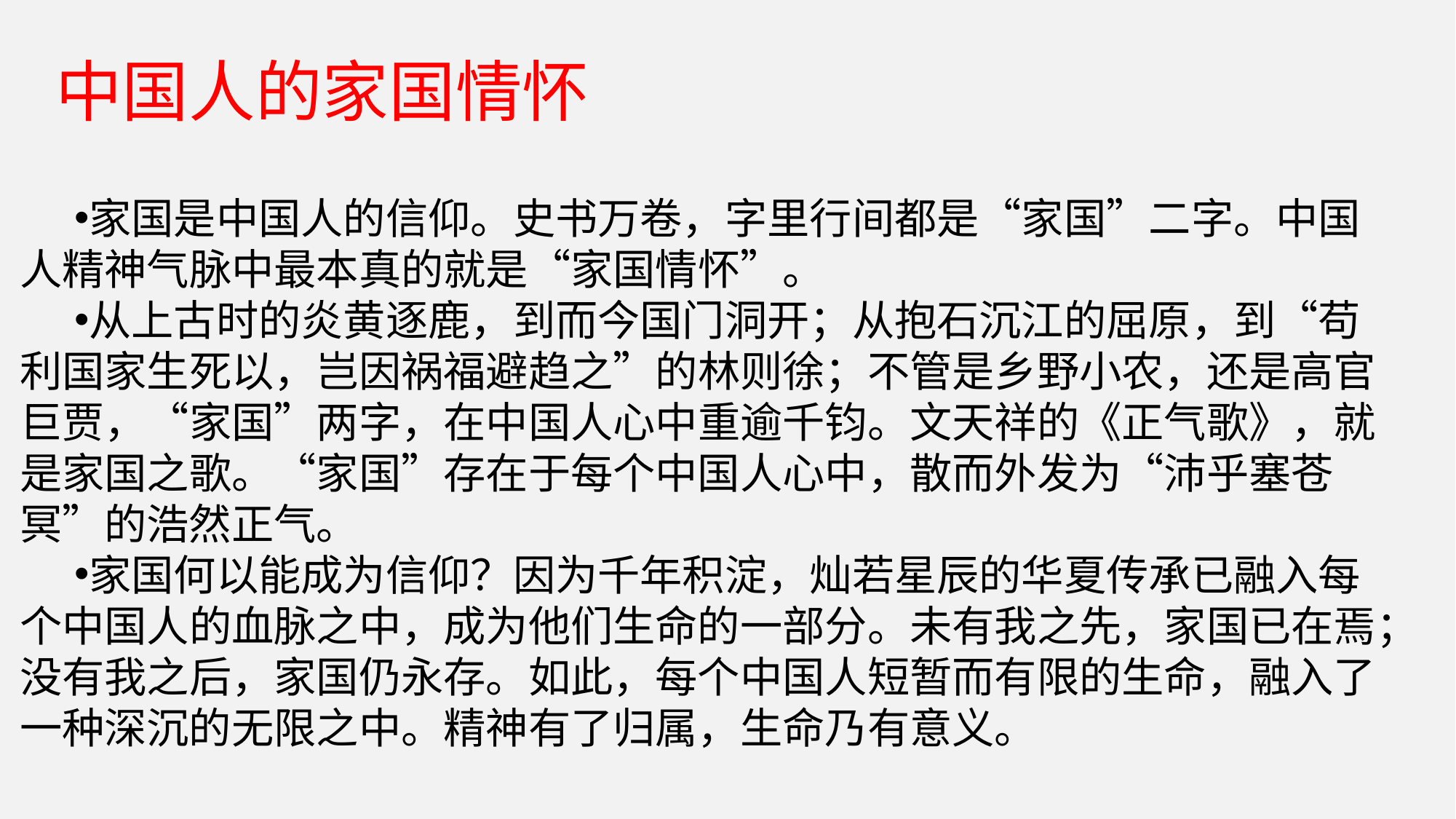

# 中国人的家国情怀
家国是中国人的信仰。史书万卷，字里行间都是“家国”二字。中国人精神气脉中最本真的就是“家国情怀”。
从上古时的炎黄逐鹿，到而今国门洞开；从抱石沉江的屈原，到“苟利国家生死以，岂因祸福避趋之”的林则徐；不管是乡野小农，还是高官巨贾，“家国”两字，在中国人心中重逾千钧。文天祥的《正气歌》，就是家国之歌。“家国”存在于每个中国人心中，散而外发为“沛乎塞苍冥”的浩然正气。
家国何以能成为信仰？因为千年积淀，灿若星辰的华夏传承已融入每个中国人的血脉之中，成为他们生命的一部分。未有我之先，家国已在焉；没有我之后，家国仍永存。如此，每个中国人短暂而有限的生命，融入了一种深沉的无限之中。精神有了归属，生命乃有意义。